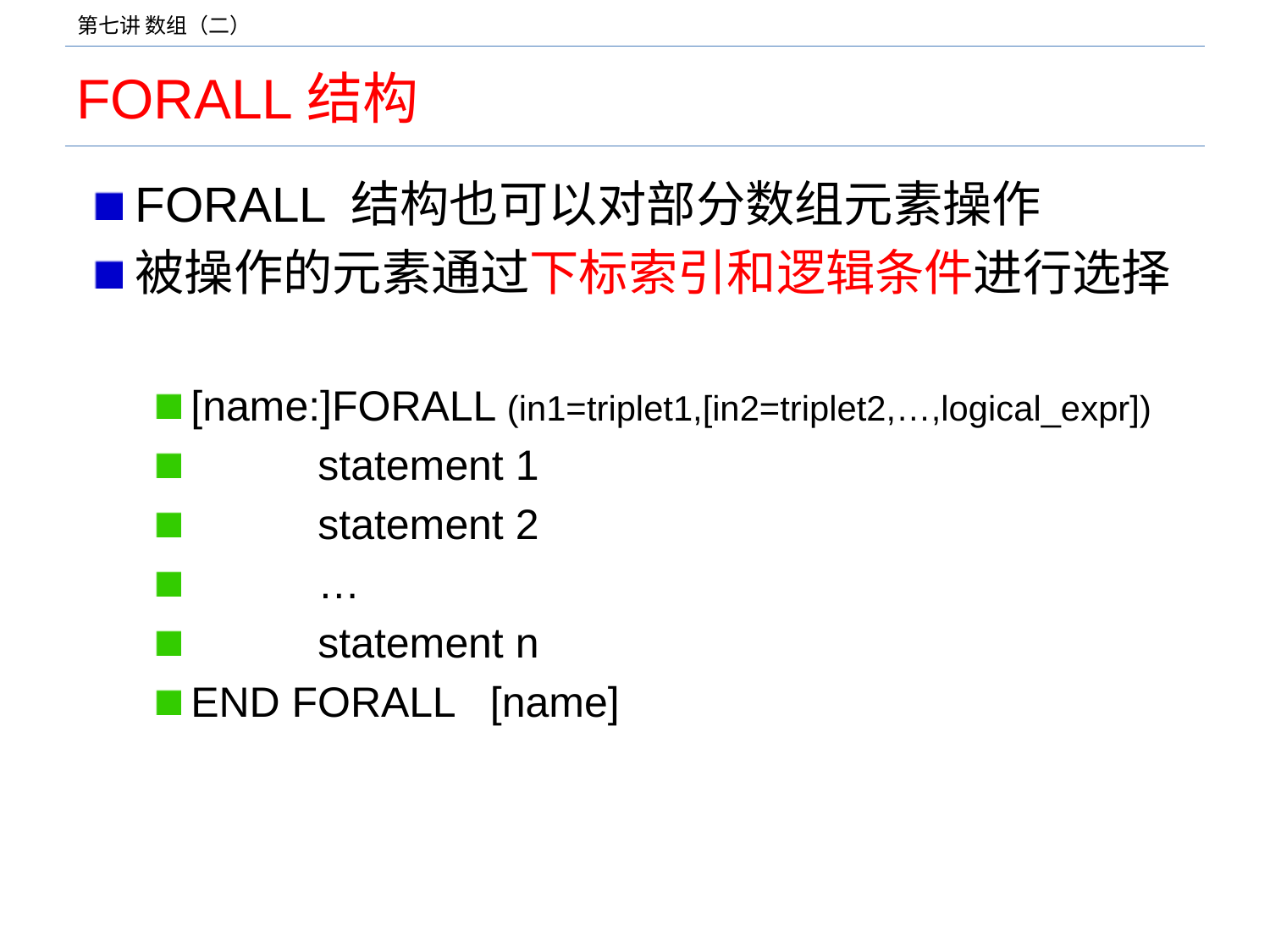

# FORALL结构
FORALL 结构也可以对部分数组元素操作
被操作的元素通过下标索引和逻辑条件进行选择

[name:]FORALL (in1=triplet1,[in2=triplet2,…,logical_expr])
	statement 1
	statement 2
	…
	statement n
END FORALL   [name]